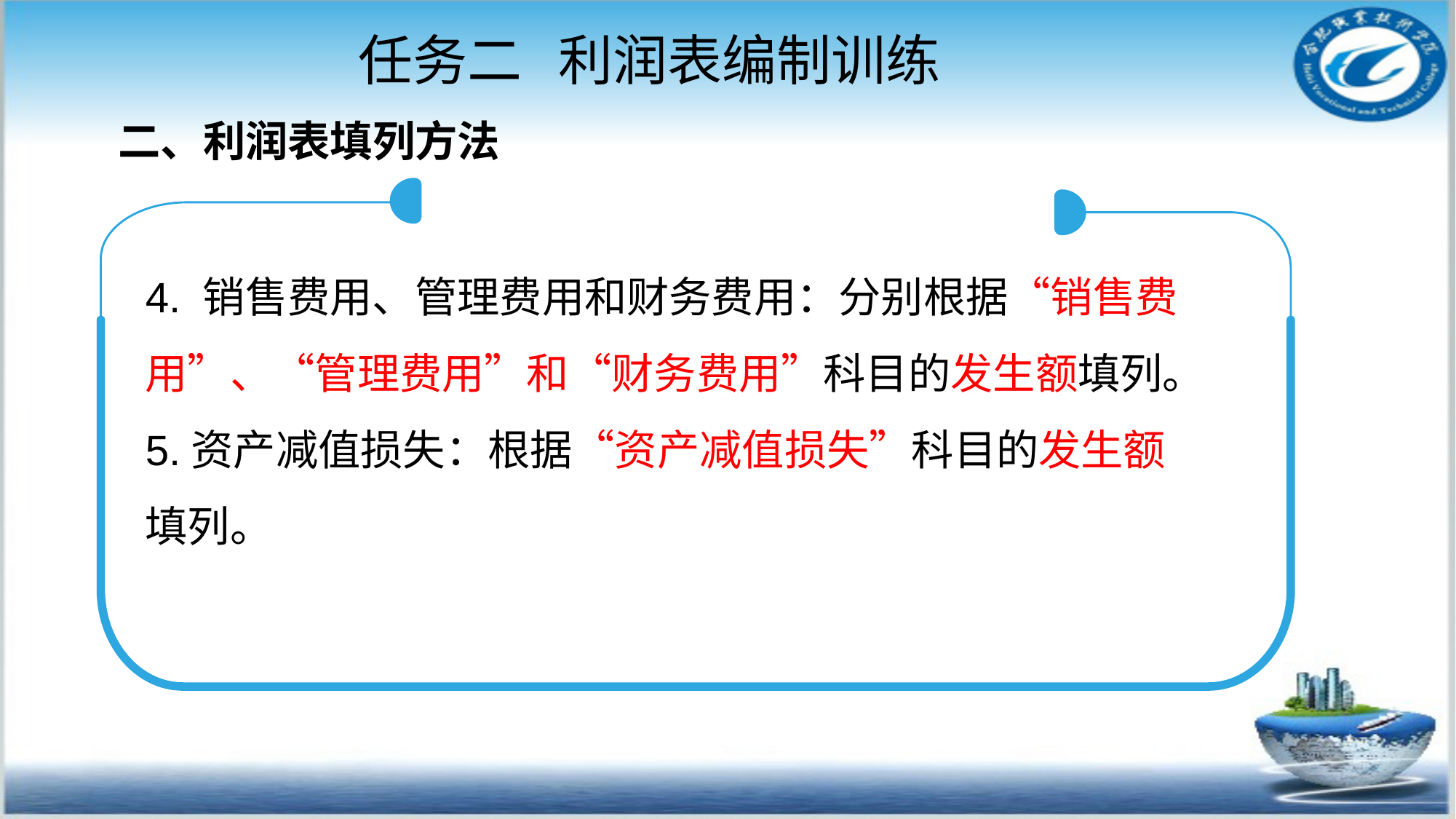

任务二   利润表编制训练
二、利润表填列方法

4. 销售费用、管理费用和财务费用：分别根据“销售费用”、“管理费用”和“财务费用”科目的发生额填列。
5.资产减值损失：根据“资产减值损失”科目的发生额填列。